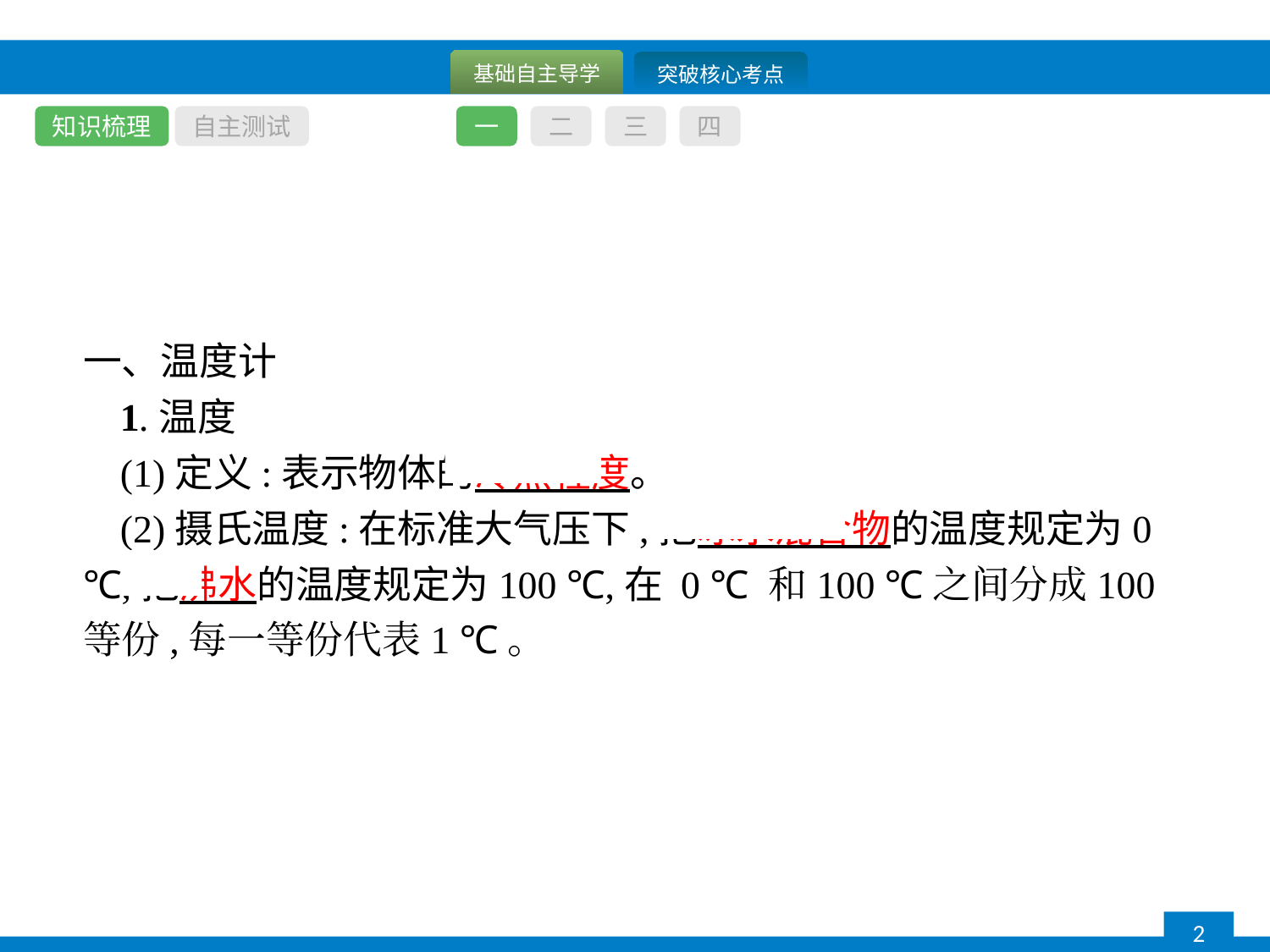

知识梳理
自主测试
一
二
三
四
一、温度计
1.温度
(1)定义:表示物体的冷热程度。
(2)摄氏温度:在标准大气压下,把冰水混合物的温度规定为0 ℃,把沸水的温度规定为100 ℃,在 0 ℃ 和100 ℃之间分成100等份,每一等份代表1 ℃。